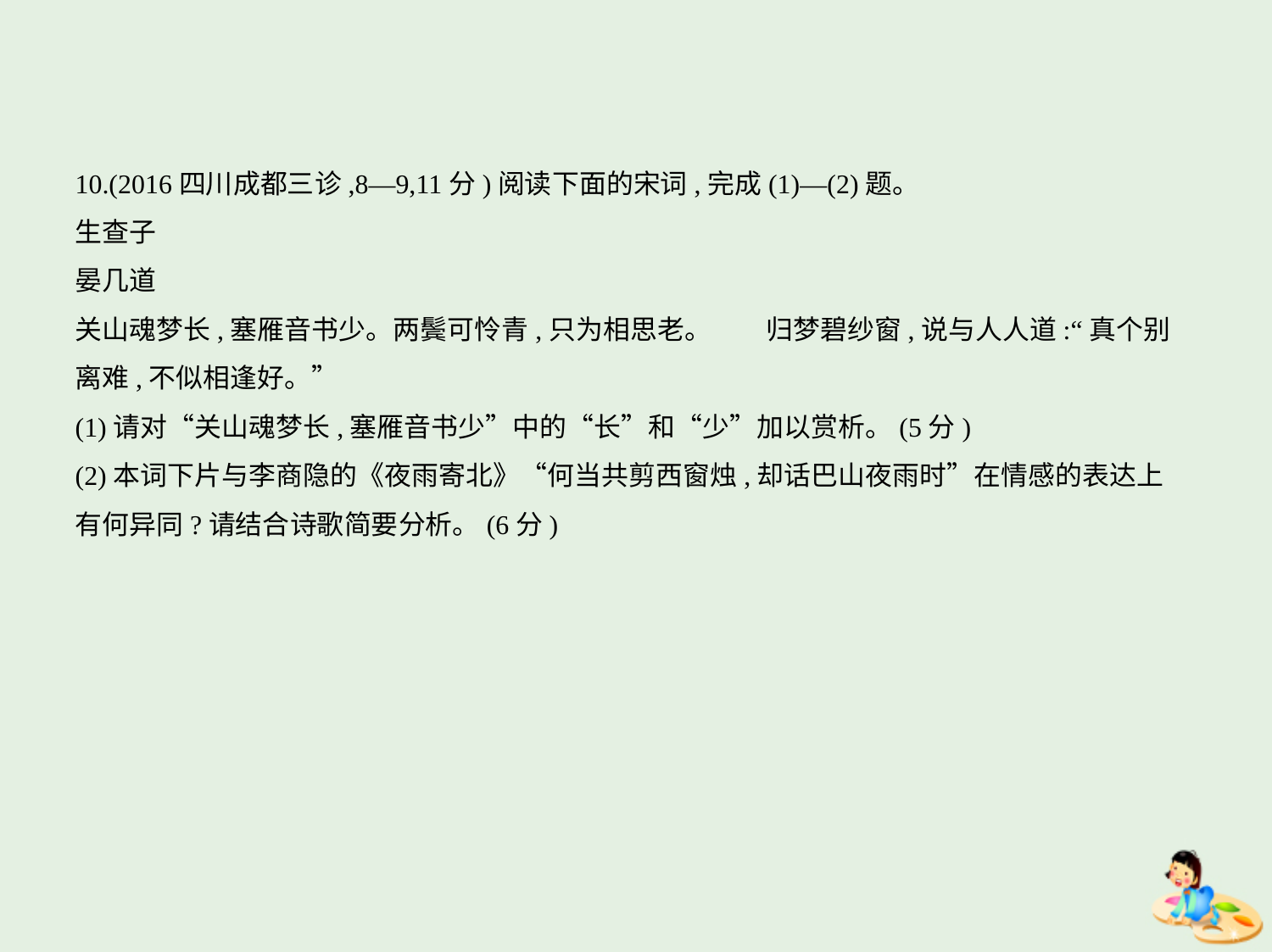

10.(2016四川成都三诊,8—9,11分)阅读下面的宋词,完成(1)—(2)题。
生查子
晏几道
关山魂梦长,塞雁音书少。两鬓可怜青,只为相思老。　　归梦碧纱窗,说与人人道:“真个别
离难,不似相逢好。”
(1)请对“关山魂梦长,塞雁音书少”中的“长”和“少”加以赏析。(5分)
(2)本词下片与李商隐的《夜雨寄北》“何当共剪西窗烛,却话巴山夜雨时”在情感的表达上
有何异同?请结合诗歌简要分析。(6分)